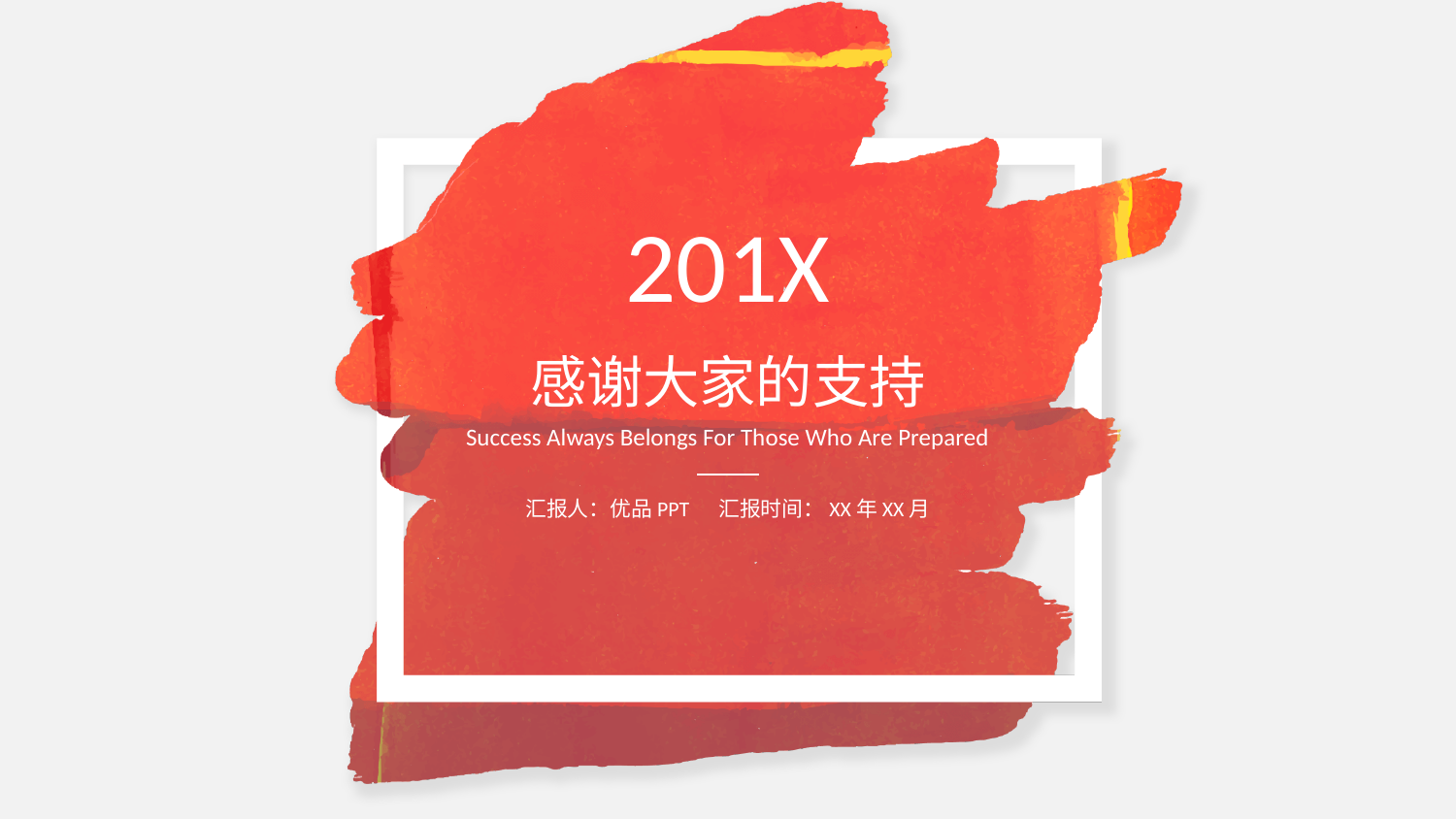

201X
感谢大家的支持
Success Always Belongs For Those Who Are Prepared
汇报人：优品PPT     汇报时间：XX年XX月